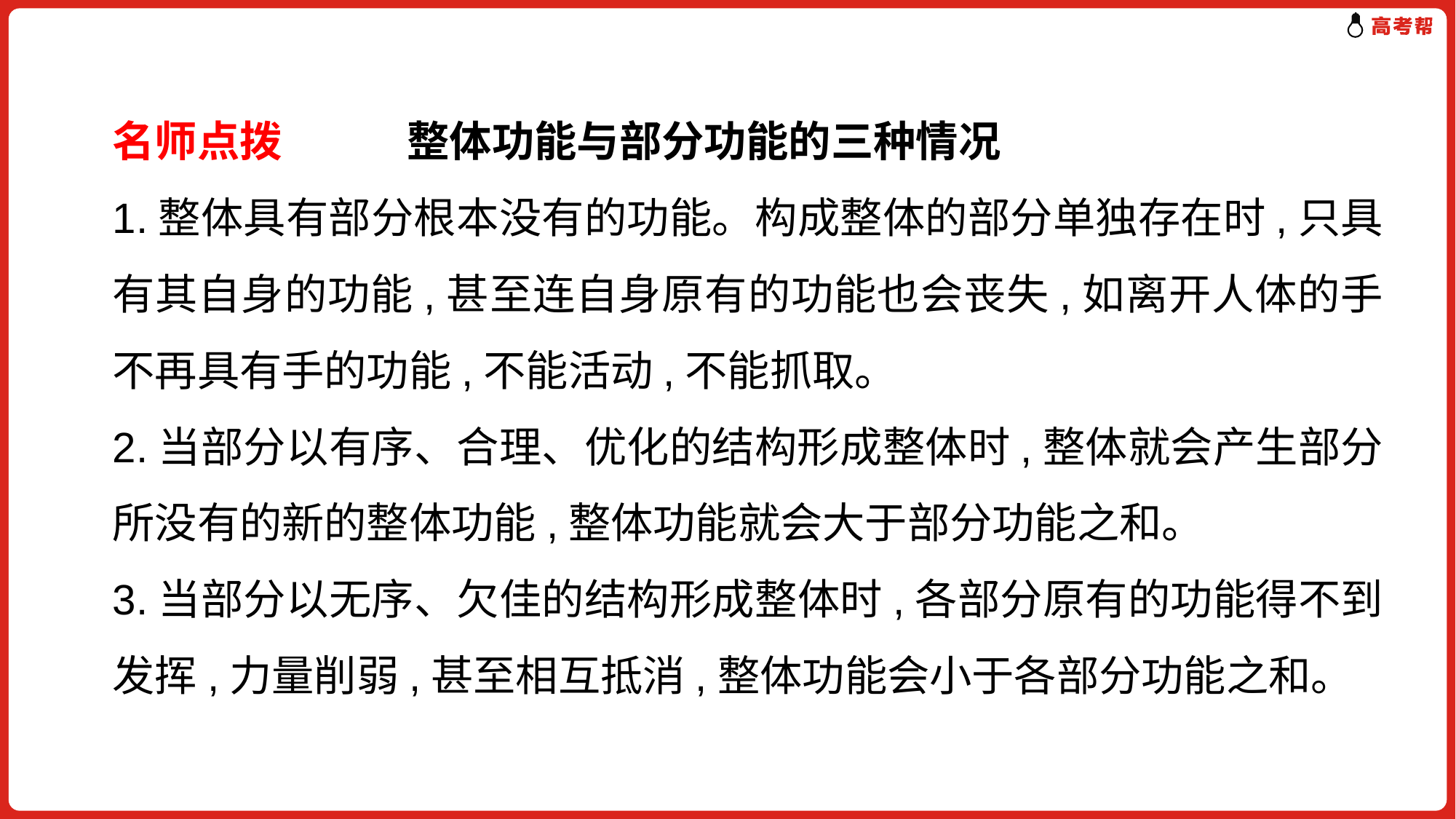

名师点拨             整体功能与部分功能的三种情况
1.整体具有部分根本没有的功能。构成整体的部分单独存在时,只具有其自身的功能,甚至连自身原有的功能也会丧失,如离开人体的手不再具有手的功能,不能活动,不能抓取。
2.当部分以有序、合理、优化的结构形成整体时,整体就会产生部分所没有的新的整体功能,整体功能就会大于部分功能之和。
3.当部分以无序、欠佳的结构形成整体时,各部分原有的功能得不到发挥,力量削弱,甚至相互抵消,整体功能会小于各部分功能之和。